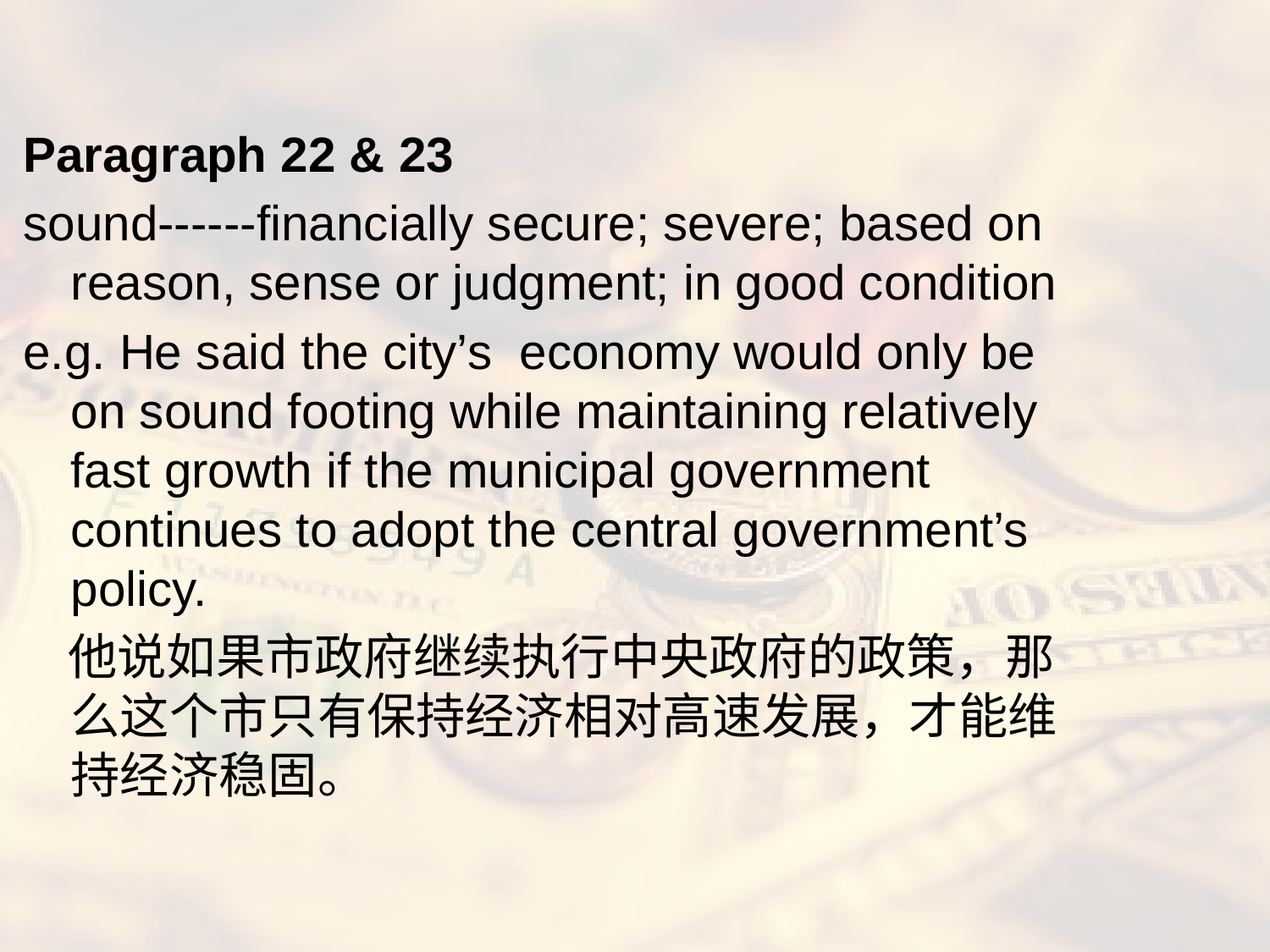

#
Paragraph 22 & 23
sound------financially secure; severe; based on reason, sense or judgment; in good condition
e.g. He said the city’s  economy would only be on sound footing while maintaining relatively fast growth if the municipal government continues to adopt the central government’s policy.
   他说如果市政府继续执行中央政府的政策，那么这个市只有保持经济相对高速发展，才能维持经济稳固。